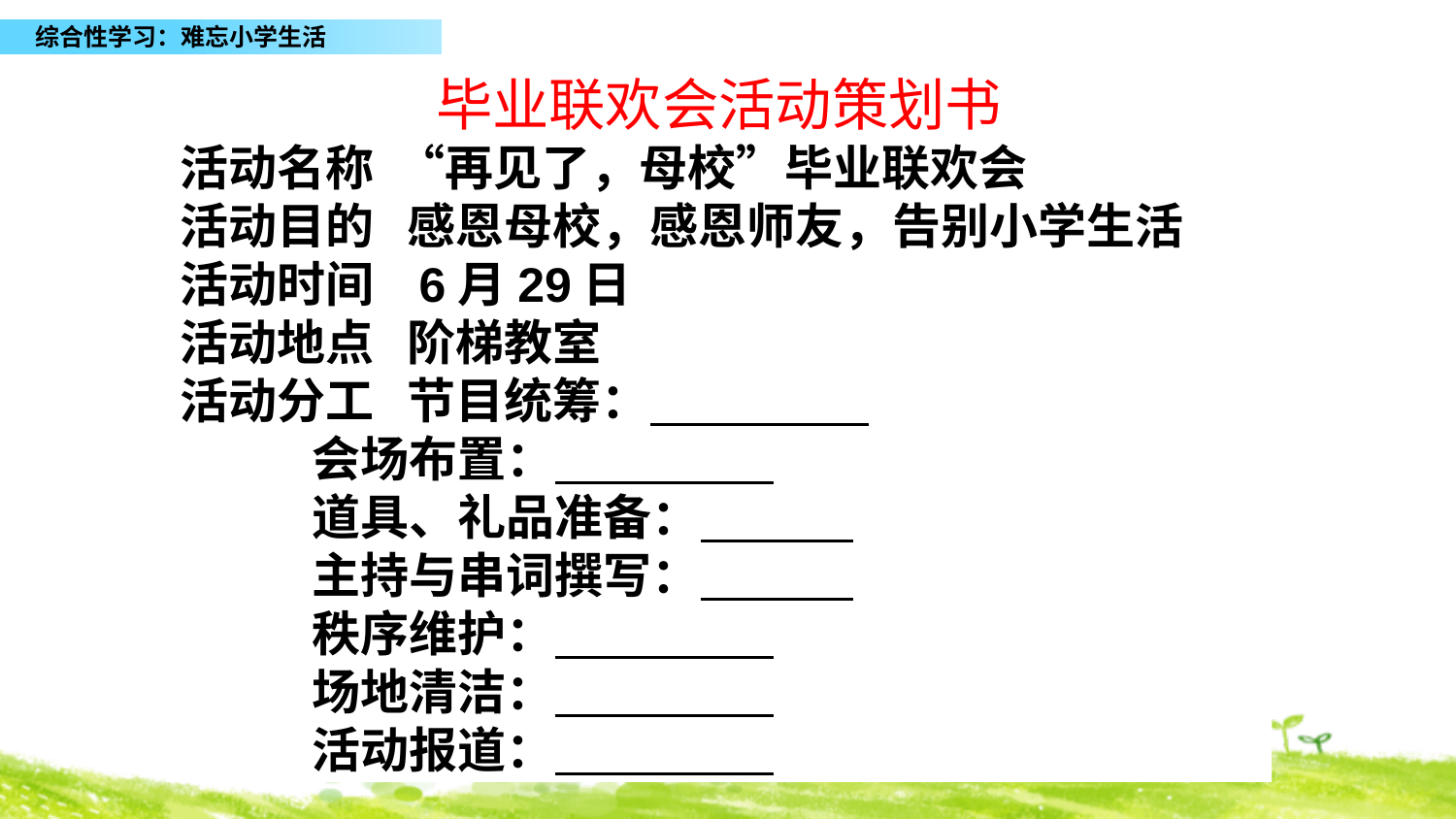

毕业联欢会活动策划书
活动名称  “再见了，母校”毕业联欢会
活动目的   感恩母校，感恩师友，告别小学生活
活动时间   6月29日
活动地点   阶梯教室
活动分工   节目统筹：                    。
           会场布置：                    。
           道具、礼品准备：              。
           主持与串词撰写：              。
           秩序维护：                    。
           场地清洁：                    。
           活动报道：                    。